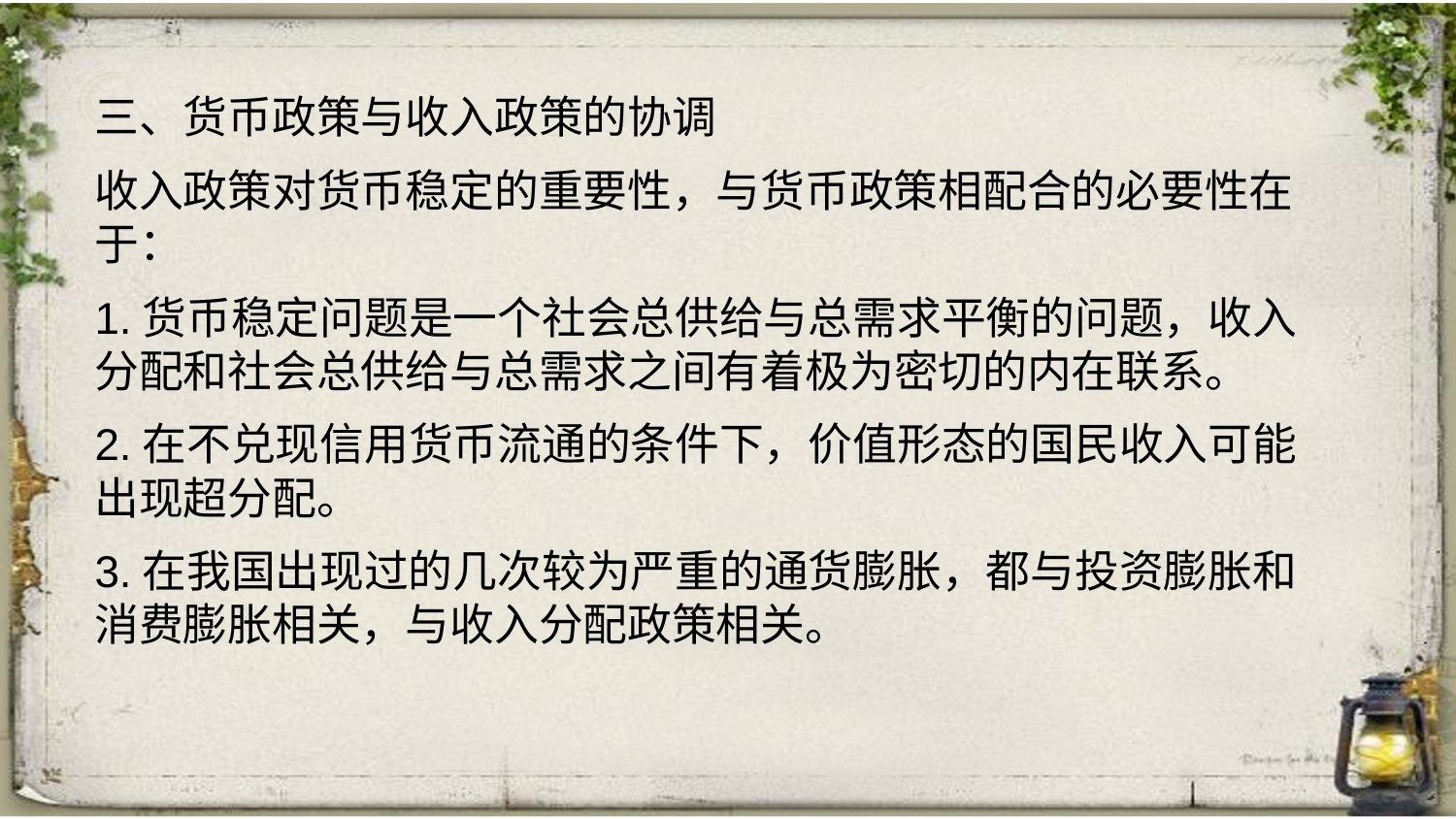

三、货币政策与收入政策的协调
收入政策对货币稳定的重要性，与货币政策相配合的必要性在于：
1.货币稳定问题是一个社会总供给与总需求平衡的问题，收入分配和社会总供给与总需求之间有着极为密切的内在联系。
2.在不兑现信用货币流通的条件下，价值形态的国民收入可能出现超分配。
3.在我国出现过的几次较为严重的通货膨胀，都与投资膨胀和消费膨胀相关，与收入分配政策相关。